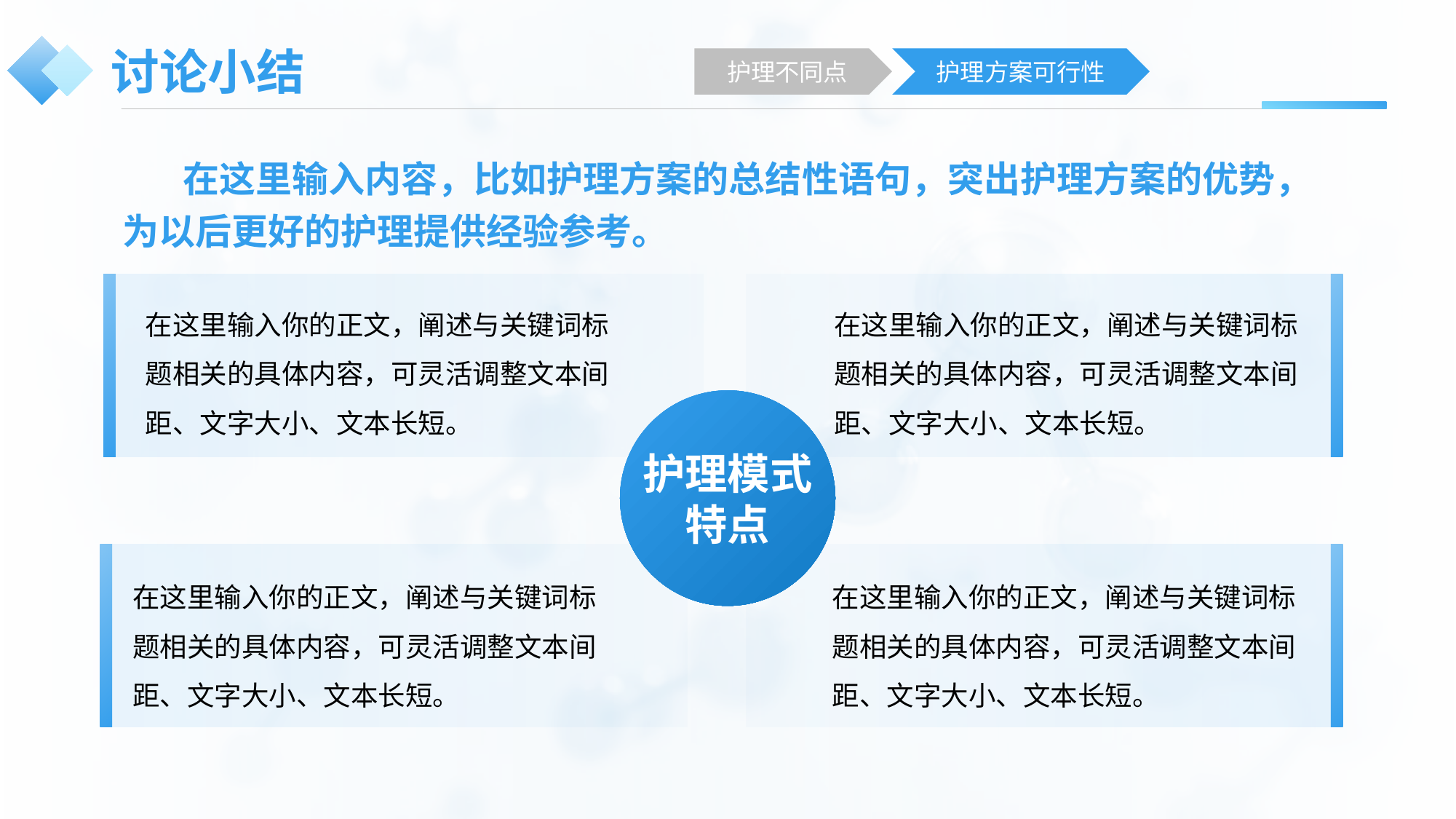

# 讨论小结
护理不同点
护理方案可行性
在这里输入内容，比如护理方案的总结性语句，突出护理方案的优势，为以后更好的护理提供经验参考。

在这里输入你的正文，阐述与关键词标题相关的具体内容，可灵活调整文本间距、文字大小、文本长短。
在这里输入你的正文，阐述与关键词标题相关的具体内容，可灵活调整文本间距、文字大小、文本长短。
护理模式
特点

在这里输入你的正文，阐述与关键词标题相关的具体内容，可灵活调整文本间距、文字大小、文本长短。
在这里输入你的正文，阐述与关键词标题相关的具体内容，可灵活调整文本间距、文字大小、文本长短。